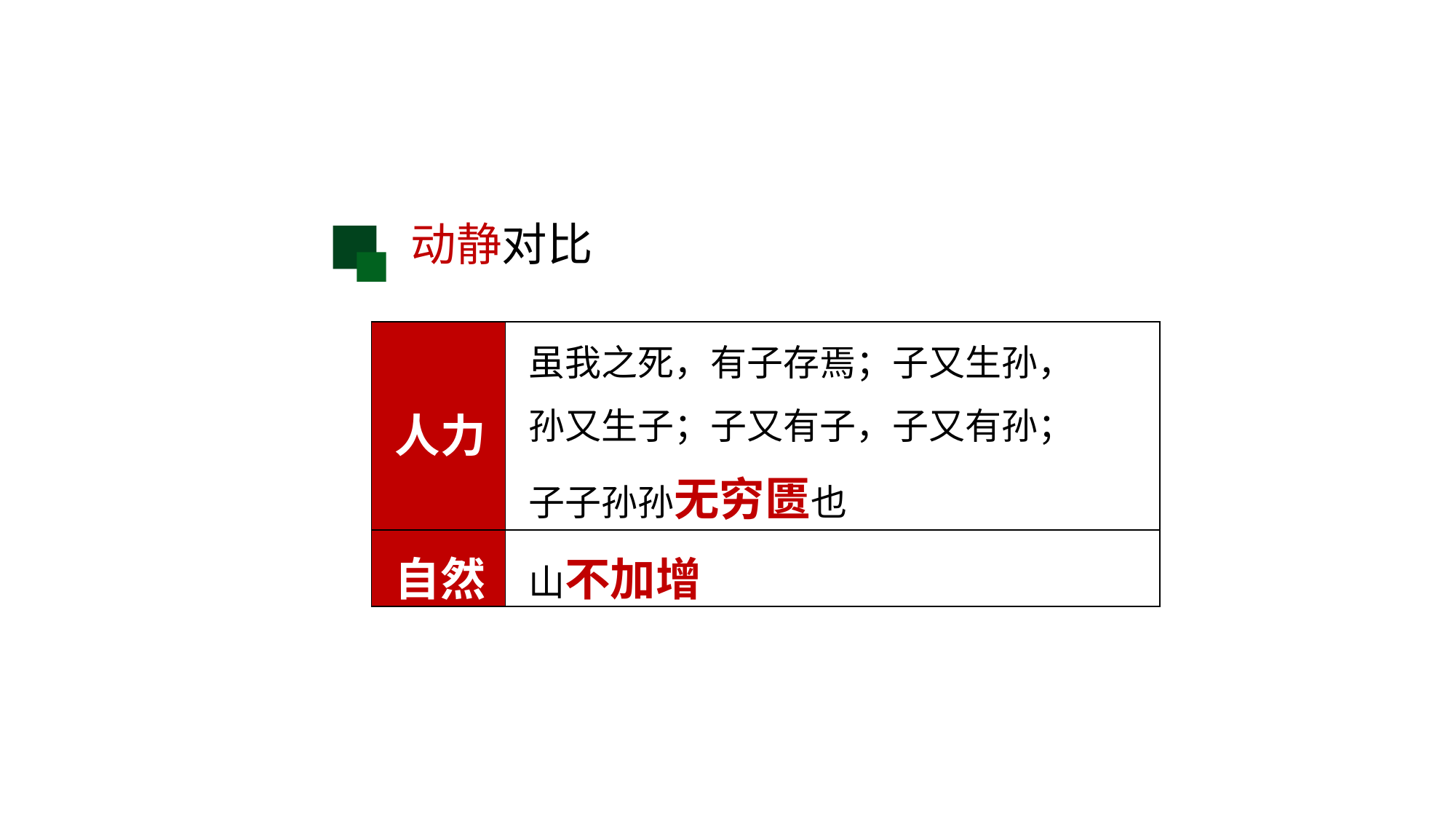

动静对比

| 人力 | 虽我之死，有子存焉；子又生孙， 孙又生子；子又有子，子又有孙； 子子孙孙无穷匮也 |
| --- | --- |
| 自然 | 山不加增 |